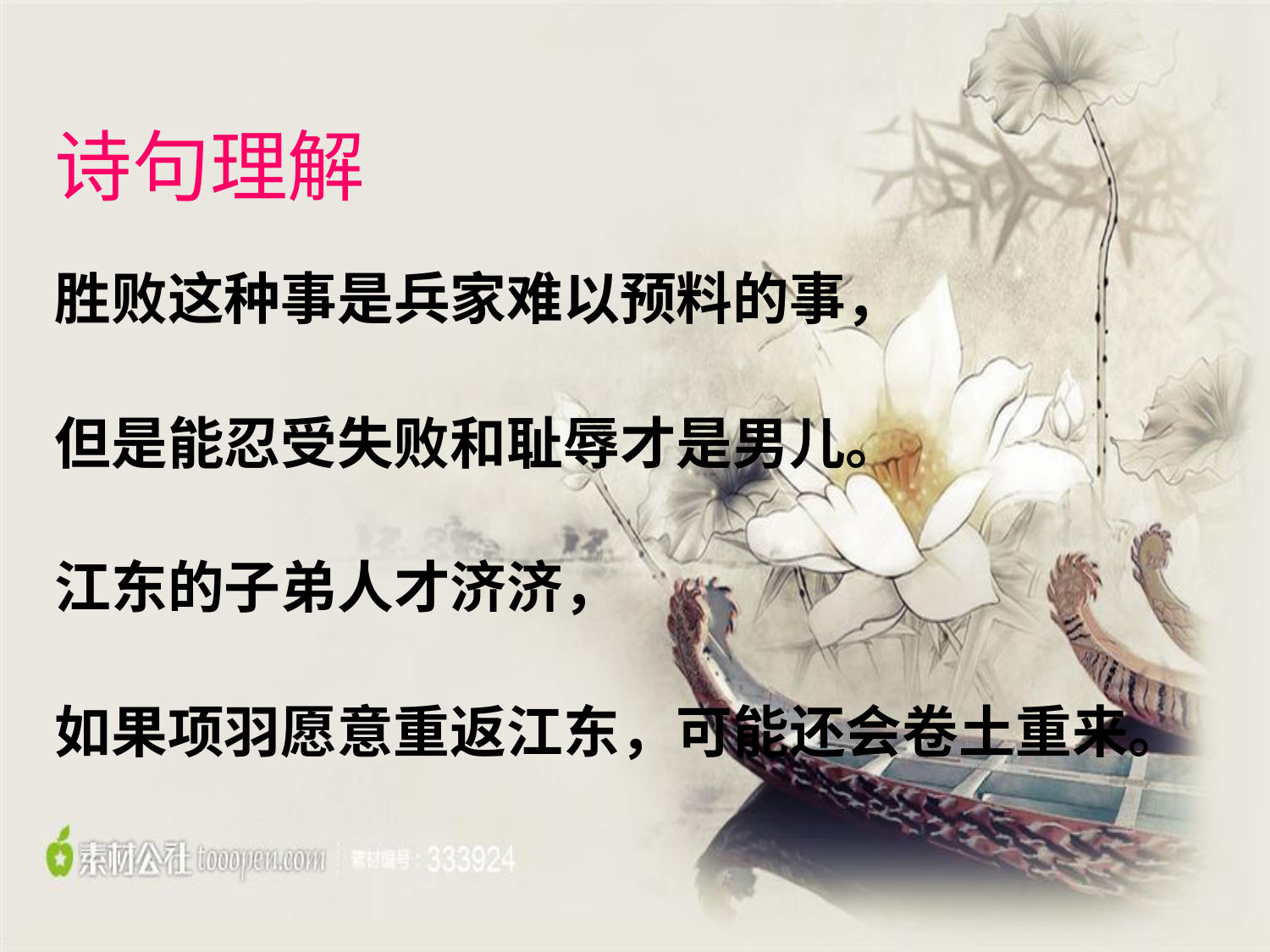

# 诗句理解
胜败这种事是兵家难以预料的事，

但是能忍受失败和耻辱才是男儿。

江东的子弟人才济济，

如果项羽愿意重返江东，可能还会卷土重来。